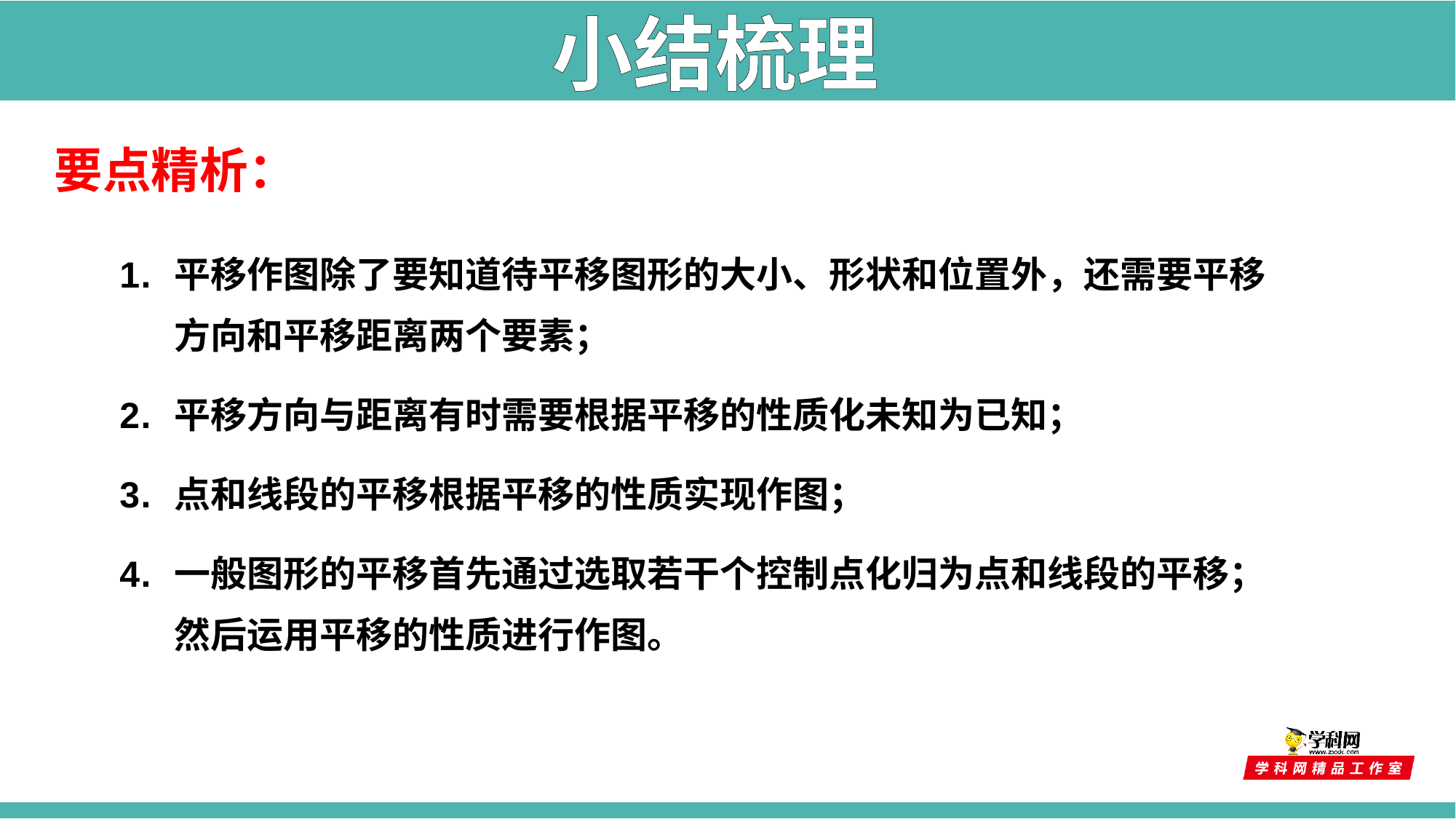

小结梳理
要点精析：
平移作图除了要知道待平移图形的大小、形状和位置外，还需要平移方向和平移距离两个要素；
平移方向与距离有时需要根据平移的性质化未知为已知；
点和线段的平移根据平移的性质实现作图；
一般图形的平移首先通过选取若干个控制点化归为点和线段的平移；然后运用平移的性质进行作图。